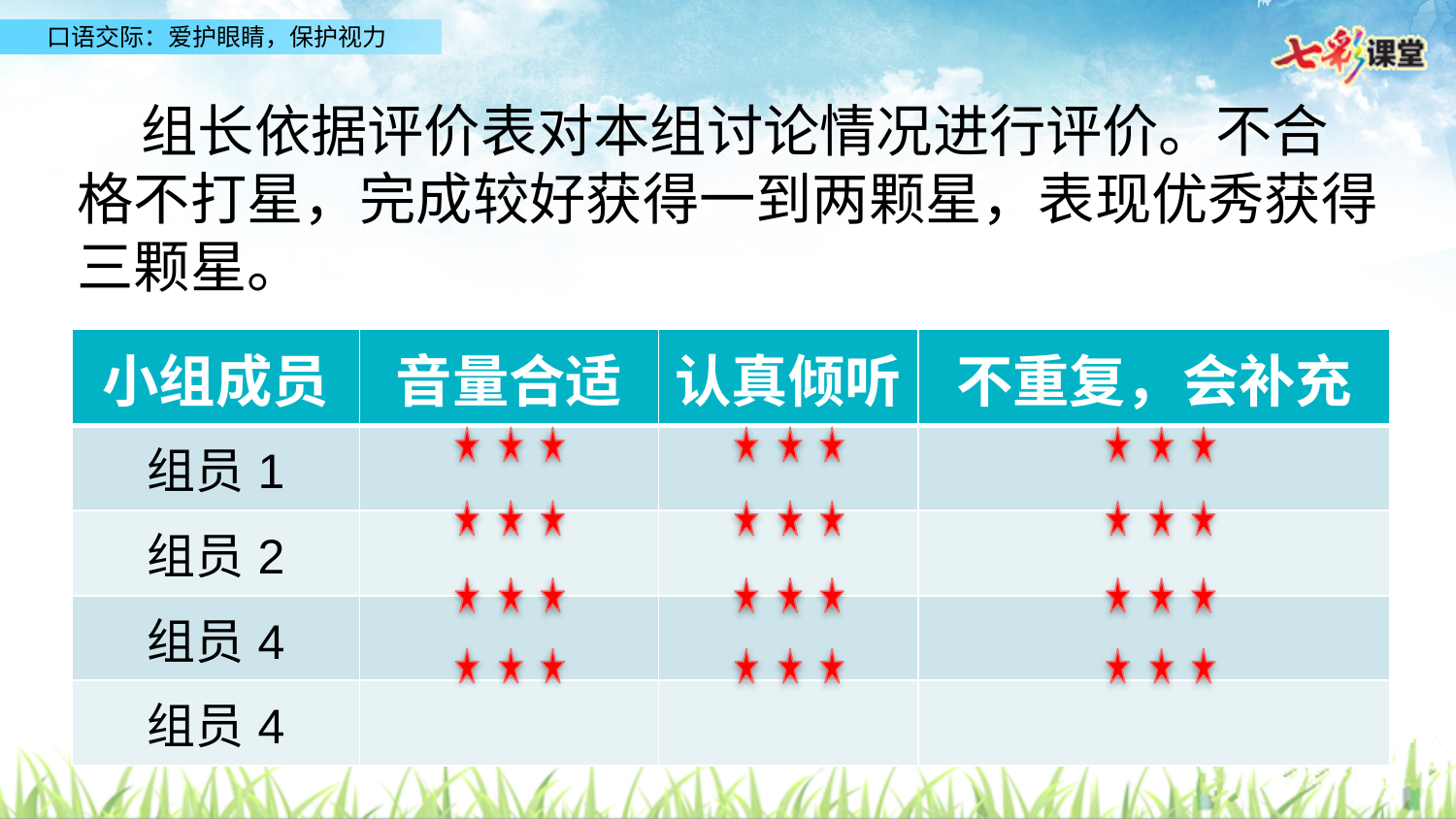

组长依据评价表对本组讨论情况进行评价。不合格不打星，完成较好获得一到两颗星，表现优秀获得三颗星。
| 小组成员 | 音量合适 | 认真倾听 | 不重复，会补充 |
| --- | --- | --- | --- |
| 组员1 |  |  |  |
| 组员2 |  |  |  |
| 组员4 |  |  |  |
| 组员4 |  |  |  |